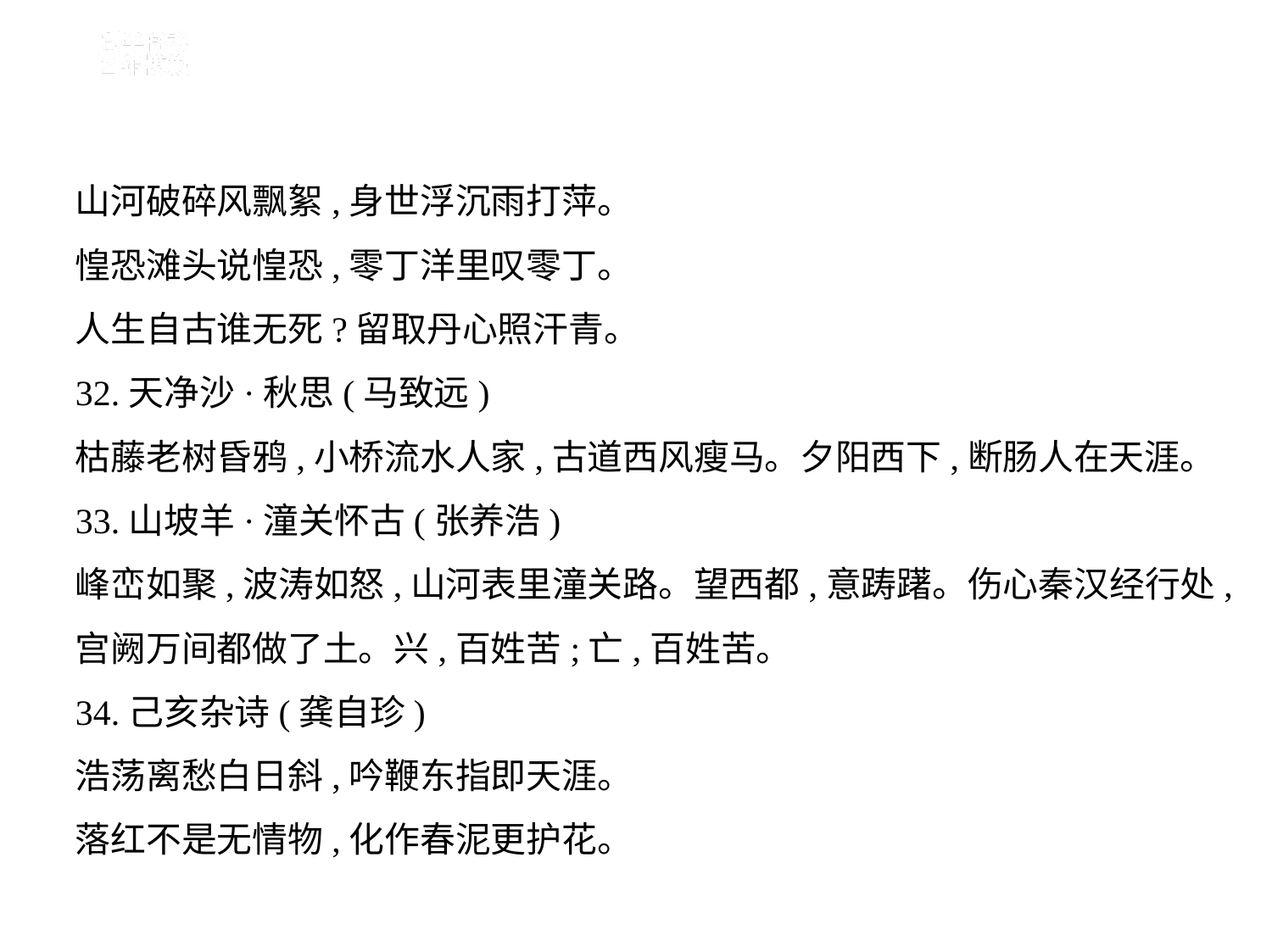

山河破碎风飘絮,身世浮沉雨打萍。
惶恐滩头说惶恐,零丁洋里叹零丁。
人生自古谁无死?留取丹心照汗青。
32.天净沙·秋思(马致远)
枯藤老树昏鸦,小桥流水人家,古道西风瘦马。夕阳西下,断肠人在天涯。
33.山坡羊·潼关怀古(张养浩)
峰峦如聚,波涛如怒,山河表里潼关路。望西都,意踌躇。伤心秦汉经行处,
宫阙万间都做了土。兴,百姓苦;亡,百姓苦。
34.己亥杂诗(龚自珍)
浩荡离愁白日斜,吟鞭东指即天涯。
落红不是无情物,化作春泥更护花。